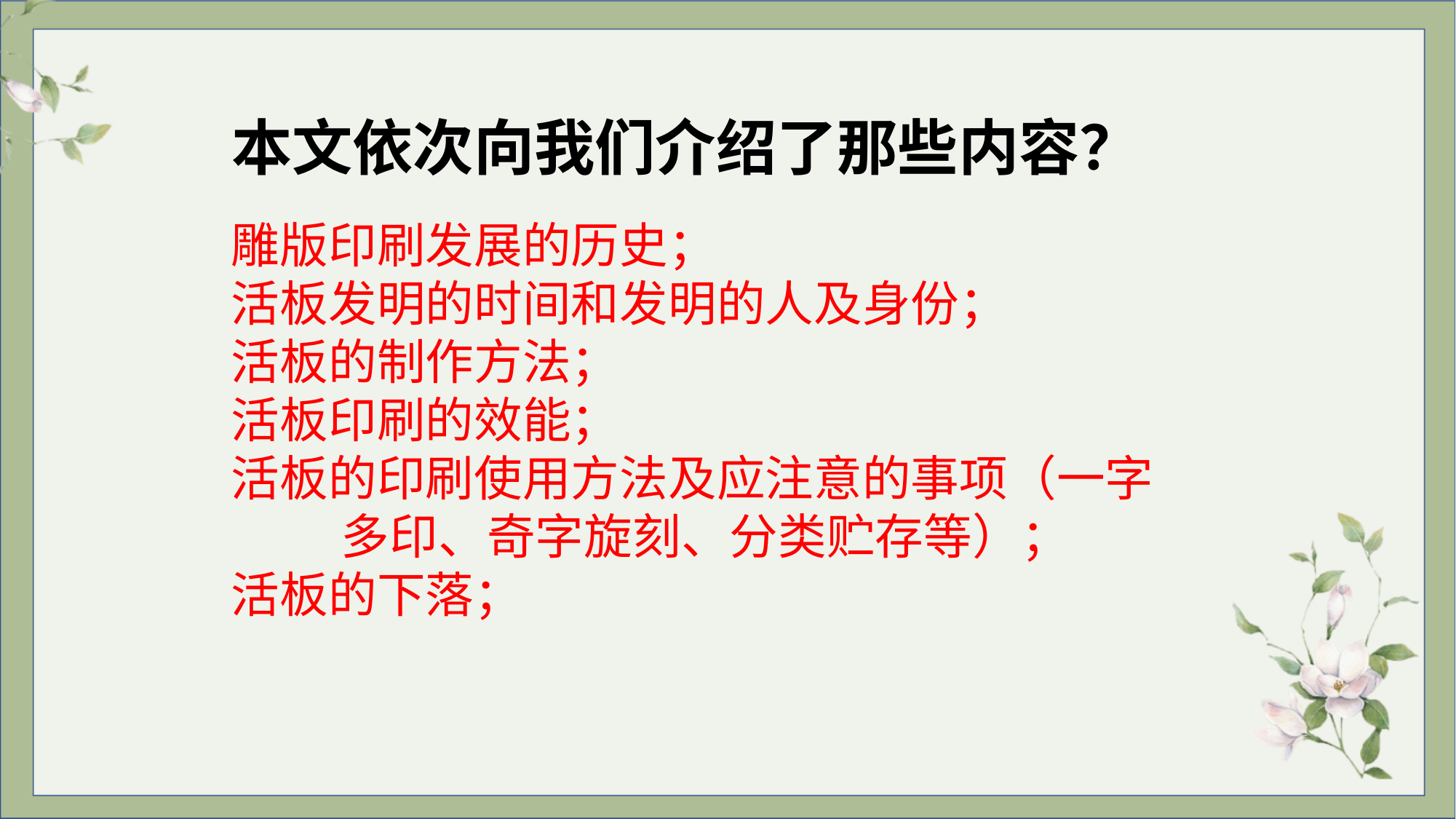

本文依次向我们介绍了那些内容？
雕版印刷发展的历史；
活板发明的时间和发明的人及身份；
活板的制作方法；
活板印刷的效能；
活板的印刷使用方法及应注意的事项（一字
         多印、奇字旋刻、分类贮存等）；
活板的下落；